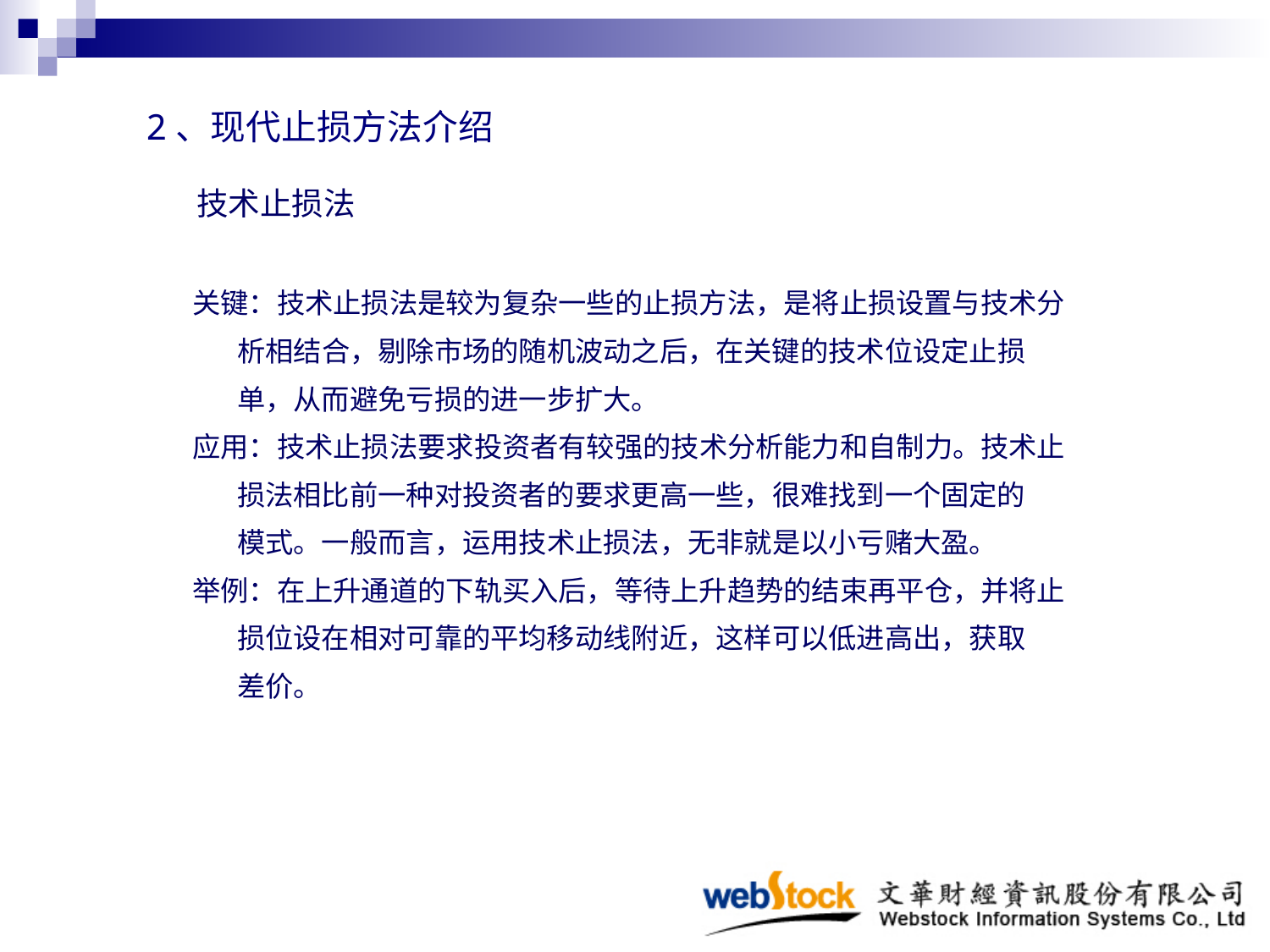

2、现代止损方法介绍
# 技术止损法
关键：技术止损法是较为复杂一些的止损方法，是将止损设置与技术分
      析相结合，剔除市场的随机波动之后，在关键的技术位设定止损
      单，从而避免亏损的进一步扩大。
应用：技术止损法要求投资者有较强的技术分析能力和自制力。技术止
      损法相比前一种对投资者的要求更高一些，很难找到一个固定的
      模式。一般而言，运用技术止损法，无非就是以小亏赌大盈。
举例：在上升通道的下轨买入后，等待上升趋势的结束再平仓，并将止
      损位设在相对可靠的平均移动线附近，这样可以低进高出，获取
      差价。